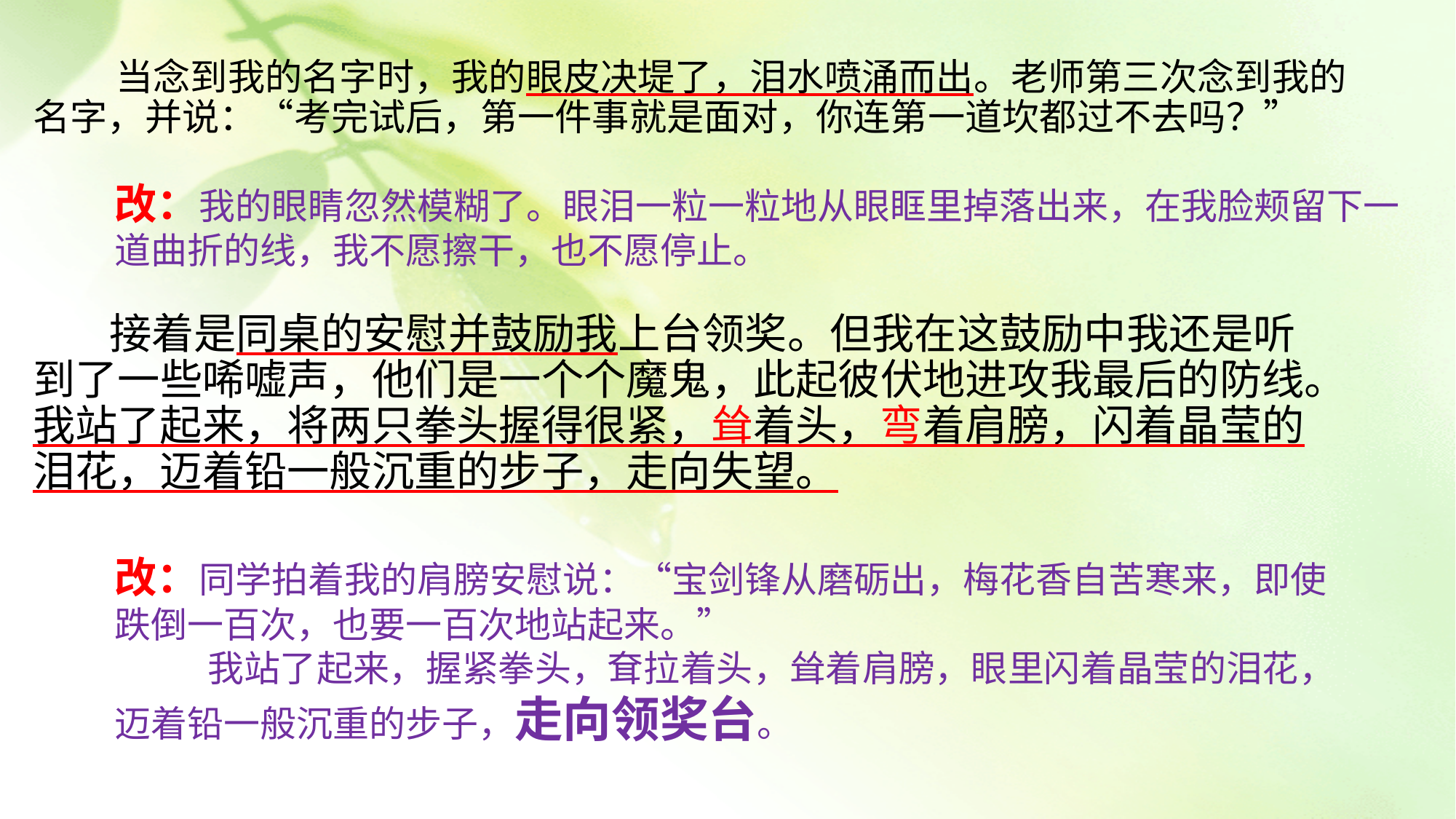

# 当念到我的名字时，我的眼皮决堤了，泪水喷涌而出。老师第三次念到我的名字，并说：“考完试后，第一件事就是面对，你连第一道坎都过不去吗？”
改：我的眼睛忽然模糊了。眼泪一粒一粒地从眼眶里掉落出来，在我脸颊留下一道曲折的线，我不愿擦干，也不愿停止。
       接着是同桌的安慰并鼓励我上台领奖。但我在这鼓励中我还是听到了一些唏嘘声，他们是一个个魔鬼，此起彼伏地进攻我最后的防线。我站了起来，将两只拳头握得很紧，耸着头，弯着肩膀，闪着晶莹的泪花，迈着铅一般沉重的步子，走向失望。
改：同学拍着我的肩膀安慰说：“宝剑锋从磨砺出，梅花香自苦寒来，即使跌倒一百次，也要一百次地站起来。”
              我站了起来，握紧拳头，耷拉着头，耸着肩膀，眼里闪着晶莹的泪花，迈着铅一般沉重的步子，走向领奖台。